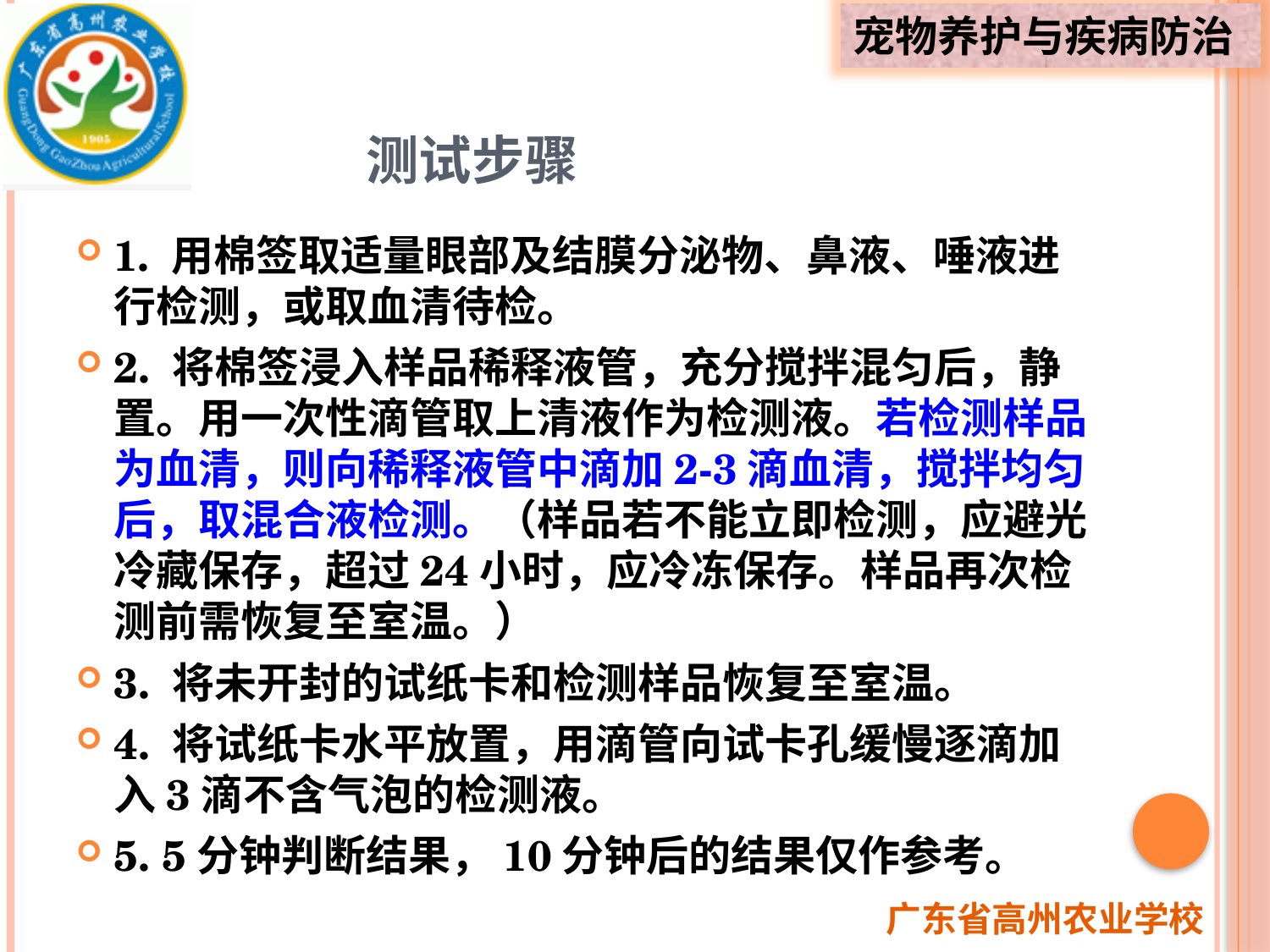

# 测试步骤
1. 用棉签取适量眼部及结膜分泌物、鼻液、唾液进行检测，或取血清待检。
2. 将棉签浸入样品稀释液管，充分搅拌混匀后，静置。用一次性滴管取上清液作为检测液。若检测样品为血清，则向稀释液管中滴加2-3滴血清，搅拌均匀后，取混合液检测。（样品若不能立即检测，应避光冷藏保存，超过24小时，应冷冻保存。样品再次检测前需恢复至室温。）
3. 将未开封的试纸卡和检测样品恢复至室温。
4. 将试纸卡水平放置，用滴管向试卡孔缓慢逐滴加入3滴不含气泡的检测液。
5. 5分钟判断结果，10分钟后的结果仅作参考。